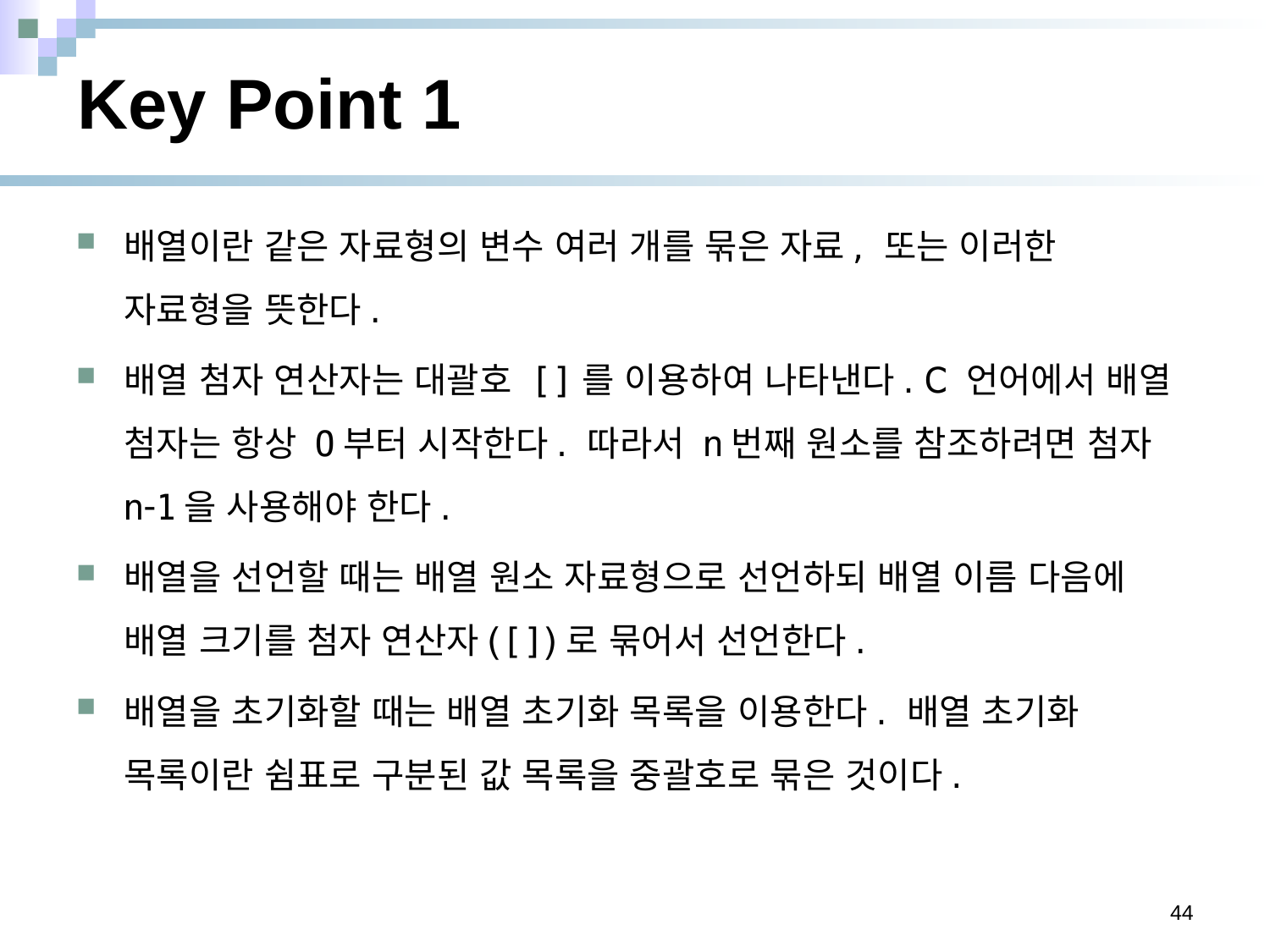

# Key Point 1
배열이란 같은 자료형의 변수 여러 개를 묶은 자료, 또는 이러한 자료형을 뜻한다.
배열 첨자 연산자는 대괄호 []를 이용하여 나타낸다. C 언어에서 배열 첨자는 항상 0부터 시작한다. 따라서 n번째 원소를 참조하려면 첨자 n-1을 사용해야 한다.
배열을 선언할 때는 배열 원소 자료형으로 선언하되 배열 이름 다음에 배열 크기를 첨자 연산자([])로 묶어서 선언한다.
배열을 초기화할 때는 배열 초기화 목록을 이용한다. 배열 초기화 목록이란 쉼표로 구분된 값 목록을 중괄호로 묶은 것이다.
44